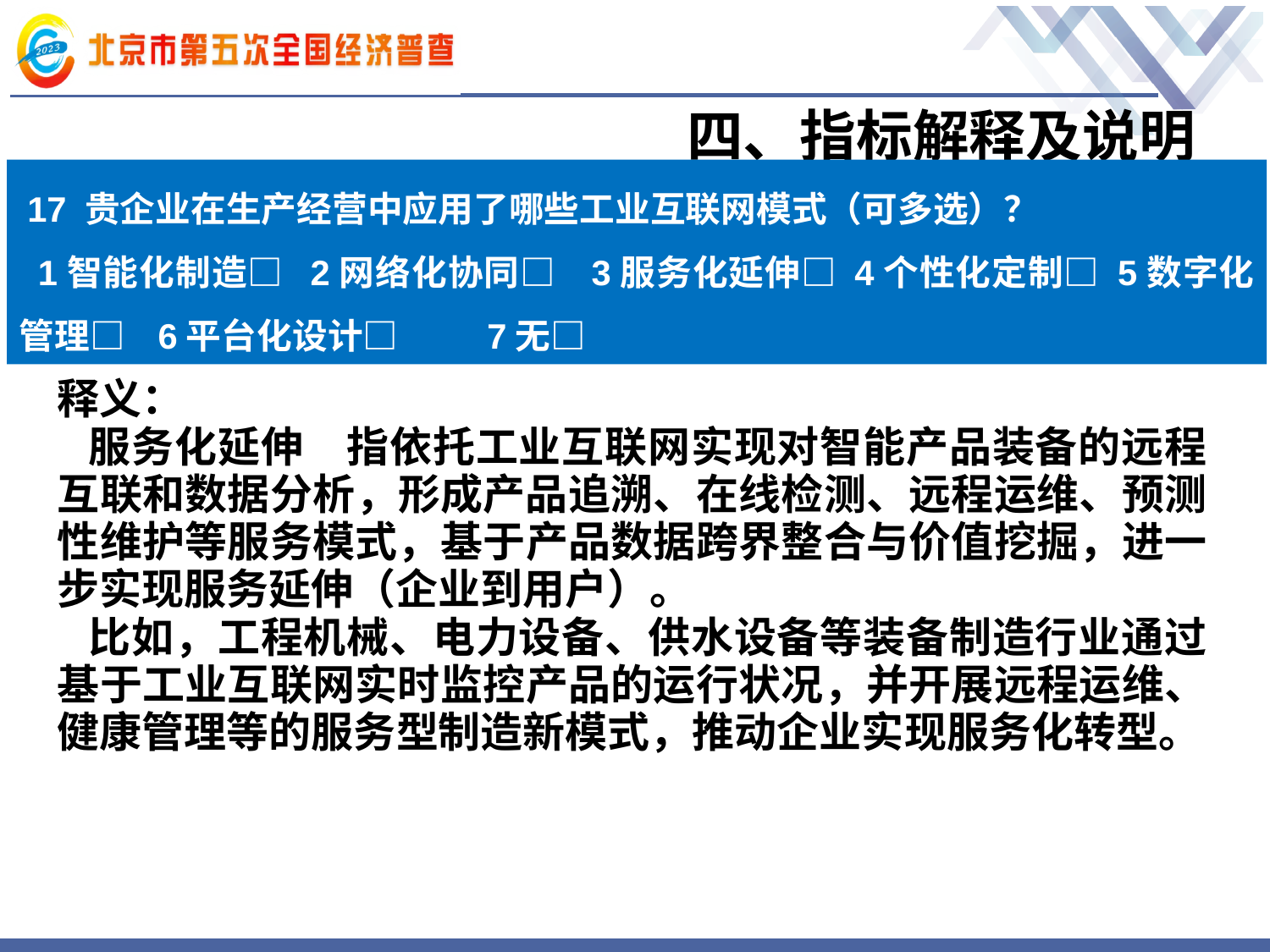

# 四、指标解释及说明
17 贵企业在生产经营中应用了哪些工业互联网模式（可多选）？
 1智能化制造□  2网络化协同□   3服务化延伸□ 4个性化定制□ 5数字化管理□   6平台化设计□          7无□
释义：
  服务化延伸　指依托工业互联网实现对智能产品装备的远程互联和数据分析，形成产品追溯、在线检测、远程运维、预测性维护等服务模式，基于产品数据跨界整合与价值挖掘，进一步实现服务延伸（企业到用户）。
  比如，工程机械、电力设备、供水设备等装备制造行业通过基于工业互联网实时监控产品的运行状况，并开展远程运维、健康管理等的服务型制造新模式，推动企业实现服务化转型。